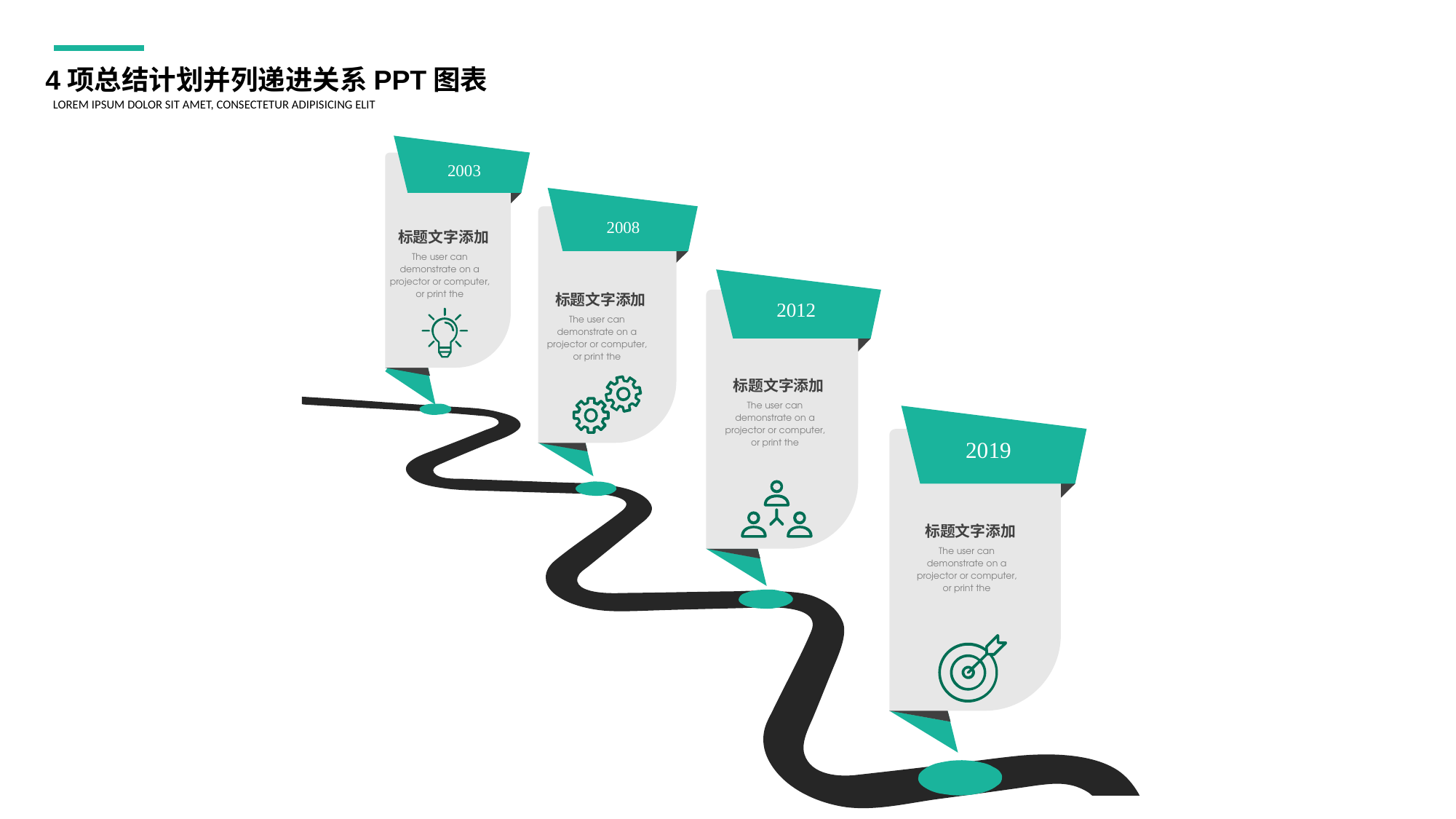

4项总结计划并列递进关系PPT图表
LOREM IPSUM DOLOR SIT AMET, CONSECTETUR ADIPISICING ELIT

2003

2008

2012

2019

标题文字添加
The user can demonstrate on a projector or computer, or print the
标题文字添加
The user can demonstrate on a projector or computer, or print the
标题文字添加
The user can demonstrate on a projector or computer, or print the

标题文字添加
The user can demonstrate on a projector or computer, or print the